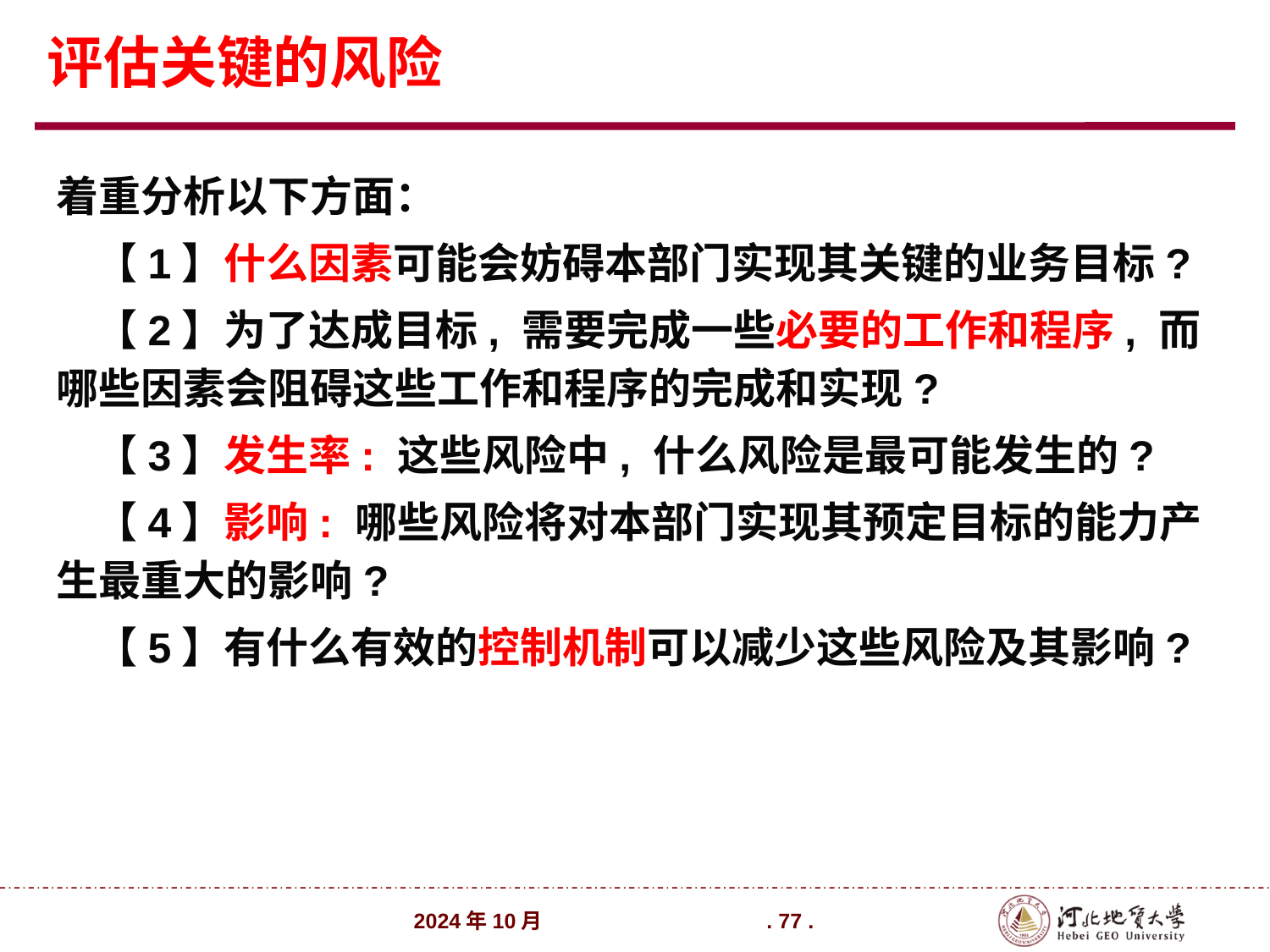

# 评估关键的风险
着重分析以下方面：
   【1】什么因素可能会妨碍本部门实现其关键的业务目标?
   【2】为了达成目标, 需要完成一些必要的工作和程序, 而哪些因素会阻碍这些工作和程序的完成和实现?
   【3】发生率: 这些风险中, 什么风险是最可能发生的?
   【4】影响: 哪些风险将对本部门实现其预定目标的能力产生最重大的影响?
   【5】有什么有效的控制机制可以减少这些风险及其影响?
2024年10月                                             . 77 .